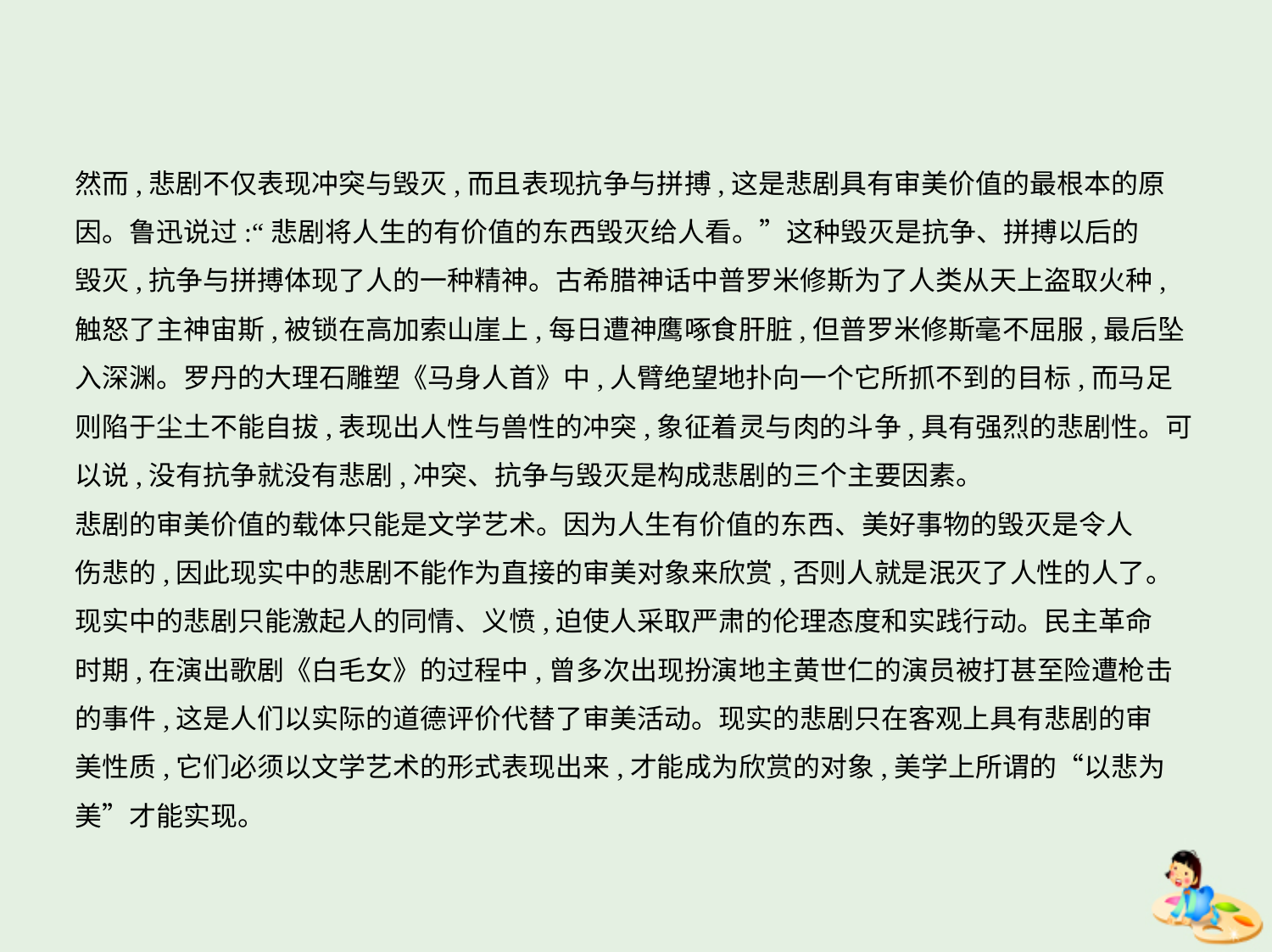

然而,悲剧不仅表现冲突与毁灭,而且表现抗争与拼搏,这是悲剧具有审美价值的最根本的原
因。鲁迅说过:“悲剧将人生的有价值的东西毁灭给人看。”这种毁灭是抗争、拼搏以后的
毁灭,抗争与拼搏体现了人的一种精神。古希腊神话中普罗米修斯为了人类从天上盗取火种,
触怒了主神宙斯,被锁在高加索山崖上,每日遭神鹰啄食肝脏,但普罗米修斯毫不屈服,最后坠
入深渊。罗丹的大理石雕塑《马身人首》中,人臂绝望地扑向一个它所抓不到的目标,而马足
则陷于尘土不能自拔,表现出人性与兽性的冲突,象征着灵与肉的斗争,具有强烈的悲剧性。可
以说,没有抗争就没有悲剧,冲突、抗争与毁灭是构成悲剧的三个主要因素。
悲剧的审美价值的载体只能是文学艺术。因为人生有价值的东西、美好事物的毁灭是令人
伤悲的,因此现实中的悲剧不能作为直接的审美对象来欣赏,否则人就是泯灭了人性的人了。
现实中的悲剧只能激起人的同情、义愤,迫使人采取严肃的伦理态度和实践行动。民主革命
时期,在演出歌剧《白毛女》的过程中,曾多次出现扮演地主黄世仁的演员被打甚至险遭枪击
的事件,这是人们以实际的道德评价代替了审美活动。现实的悲剧只在客观上具有悲剧的审
美性质,它们必须以文学艺术的形式表现出来,才能成为欣赏的对象,美学上所谓的“以悲为
美”才能实现。